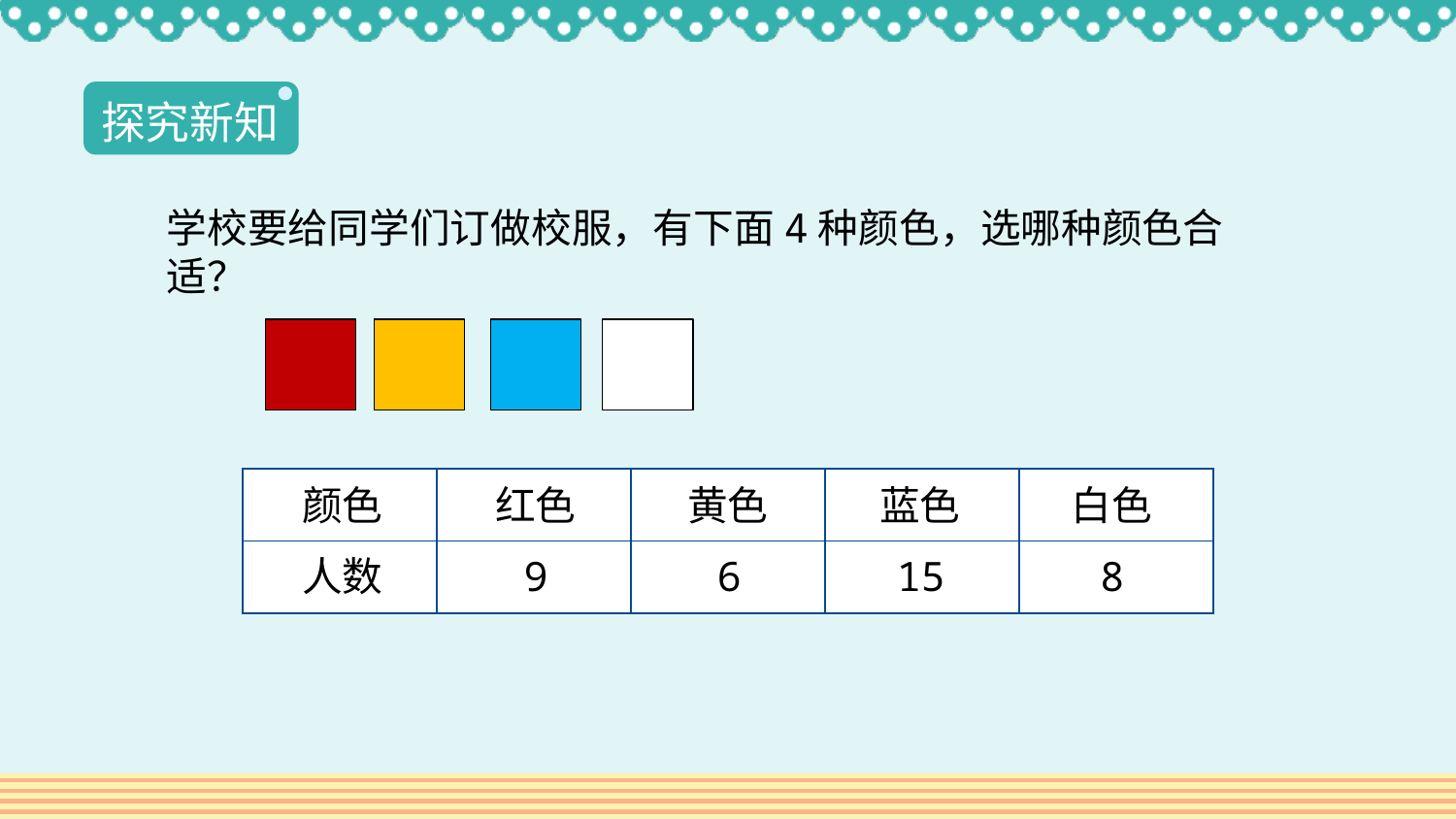

探究新知
学校要给同学们订做校服，有下面4种颜色，选哪种颜色合适？

|  |  |  |  |  |
| --- | --- | --- | --- | --- |
|  |  |  |  |  |
颜色
红色
黄色
蓝色
白色
人数
9
6
15
8